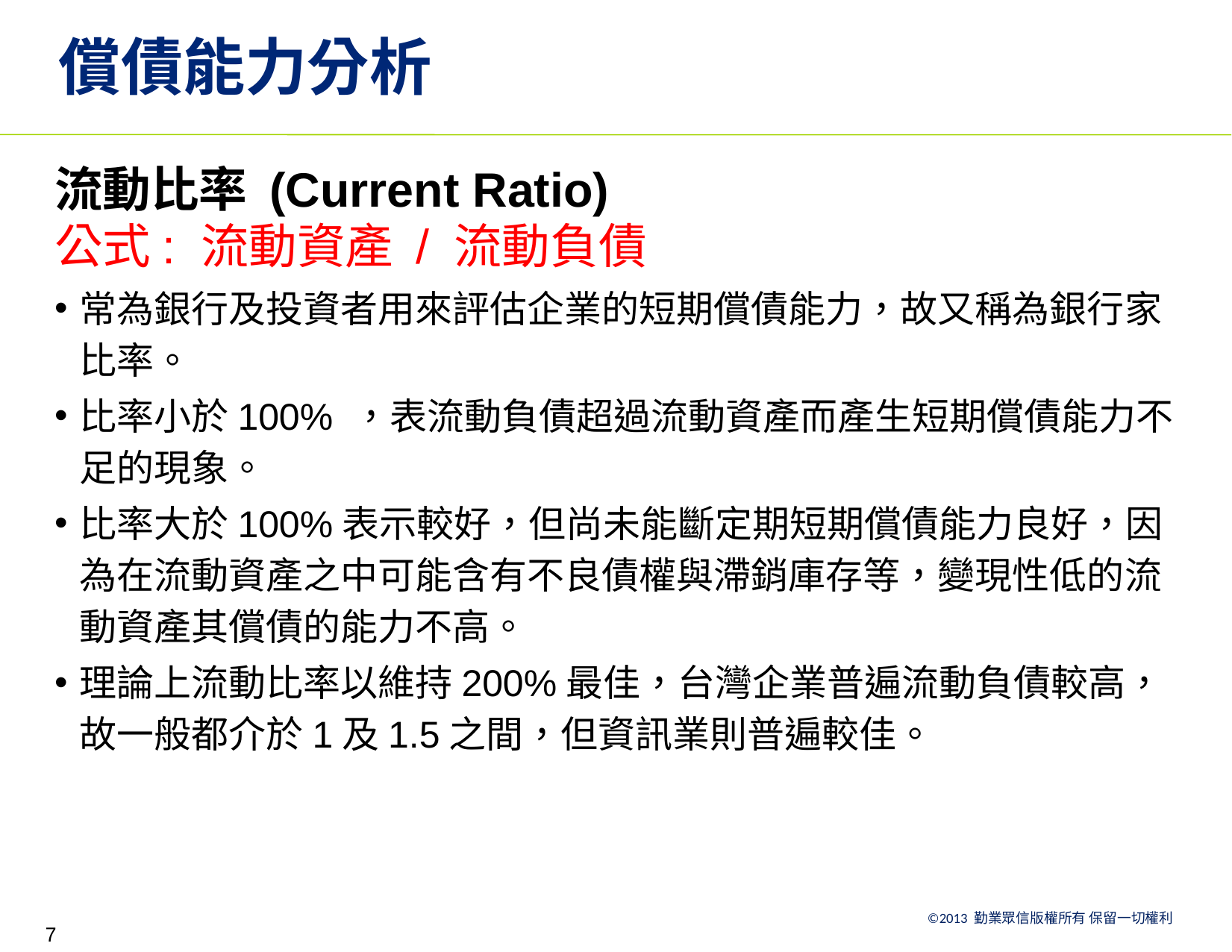

# 償債能力分析
流動比率 (Current Ratio)
公式: 流動資產 / 流動負債
常為銀行及投資者用來評估企業的短期償債能力，故又稱為銀行家比率。
比率小於100% ，表流動負債超過流動資產而產生短期償債能力不足的現象。
比率大於100%表示較好，但尚未能斷定期短期償債能力良好，因為在流動資產之中可能含有不良債權與滯銷庫存等，變現性低的流動資產其償債的能力不高。
理論上流動比率以維持200%最佳，台灣企業普遍流動負債較高，故一般都介於1及1.5之間，但資訊業則普遍較佳。
7